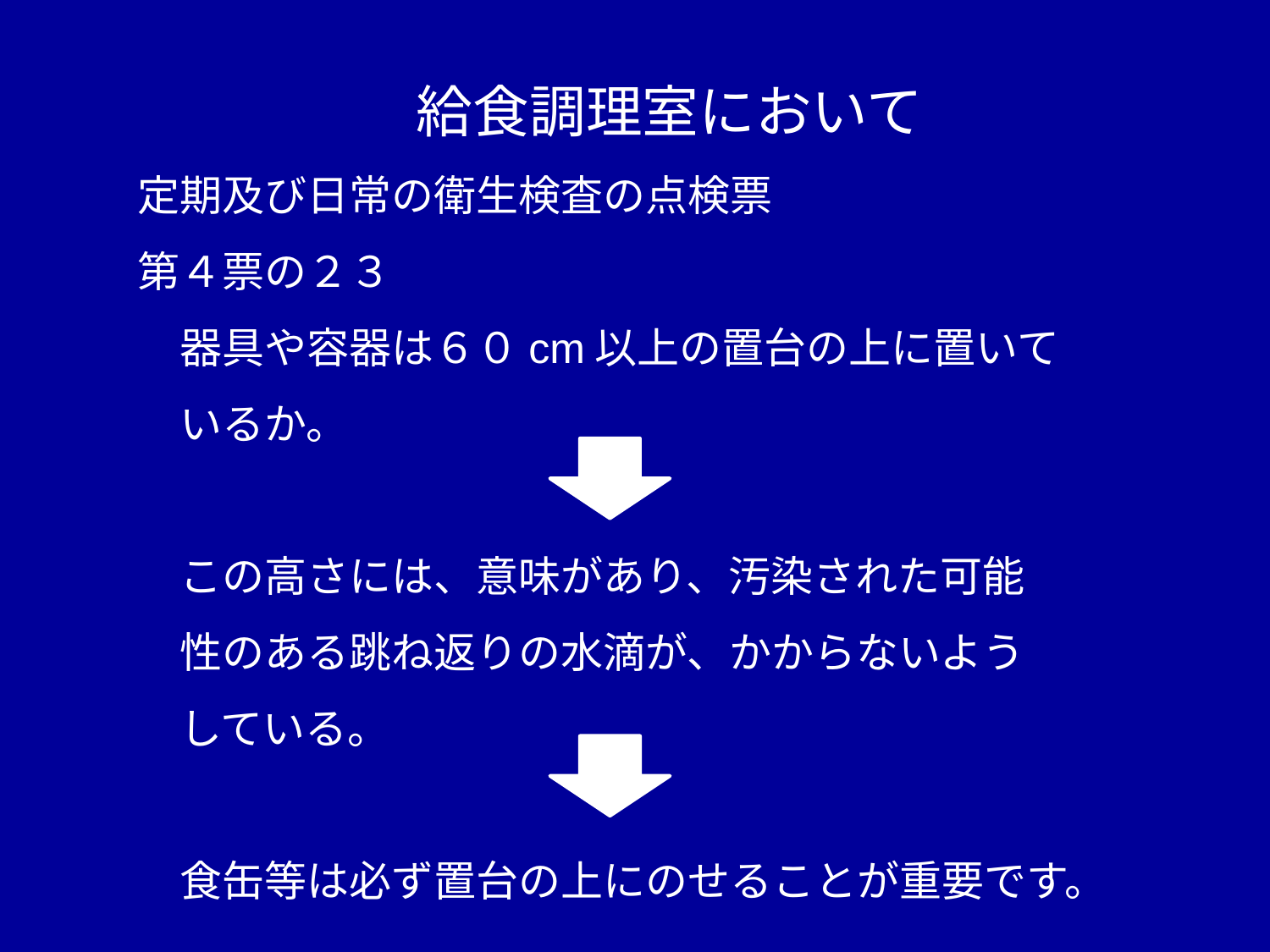

給食調理室において
定期及び日常の衛生検査の点検票
第４票の２３
　器具や容器は６０cm以上の置台の上に置いて
　いるか。

　この高さには、意味があり、汚染された可能
　性のある跳ね返りの水滴が、かからないよう
　している。

　食缶等は必ず置台の上にのせることが重要です。